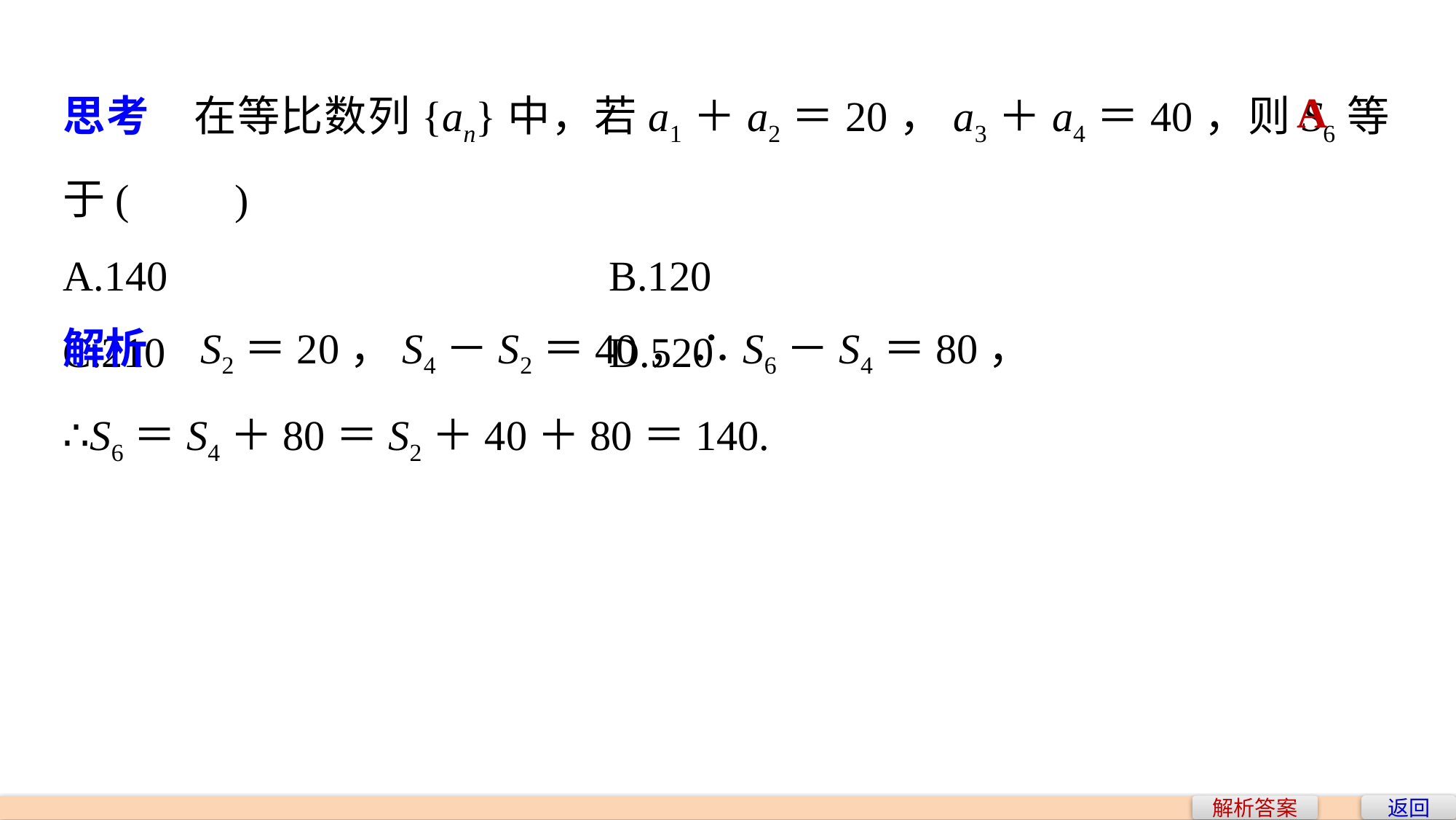

思考　在等比数列{an}中，若a1＋a2＝20，a3＋a4＝40，则S6等于(　　)
A.140  				B.120
C.210  				D.520
A
解析　S2＝20，S4－S2＝40，∴S6－S4＝80，
∴S6＝S4＋80＝S2＋40＋80＝140.
返回
解析答案